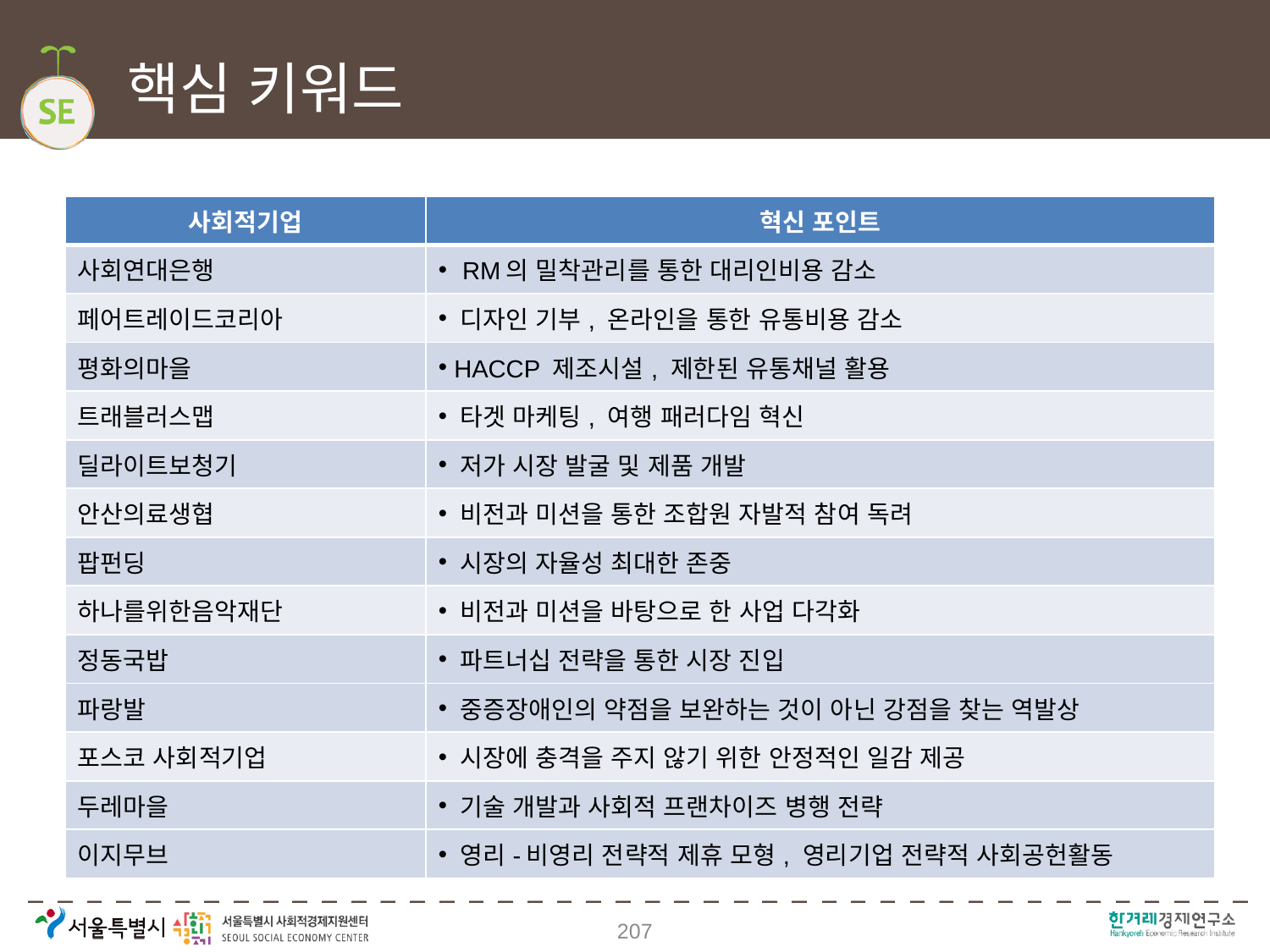

# 핵심 키워드
| 사회적기업 | 혁신 포인트 |
| --- | --- |
| 사회연대은행 | RM의 밀착관리를 통한 대리인비용 감소 |
| 페어트레이드코리아 | 디자인 기부, 온라인을 통한 유통비용 감소 |
| 평화의마을 | HACCP 제조시설, 제한된 유통채널 활용 |
| 트래블러스맵 | 타겟 마케팅, 여행 패러다임 혁신 |
| 딜라이트보청기 | 저가 시장 발굴 및 제품 개발 |
| 안산의료생협 | 비전과 미션을 통한 조합원 자발적 참여 독려 |
| 팝펀딩 | 시장의 자율성 최대한 존중 |
| 하나를위한음악재단 | 비전과 미션을 바탕으로 한 사업 다각화 |
| 정동국밥 | 파트너십 전략을 통한 시장 진입 |
| 파랑발 | 중증장애인의 약점을 보완하는 것이 아닌 강점을 찾는 역발상 |
| 포스코 사회적기업 | 시장에 충격을 주지 않기 위한 안정적인 일감 제공 |
| 두레마을 | 기술 개발과 사회적 프랜차이즈 병행 전략 |
| 이지무브 | 영리-비영리 전략적 제휴 모형, 영리기업 전략적 사회공헌활동 |
207